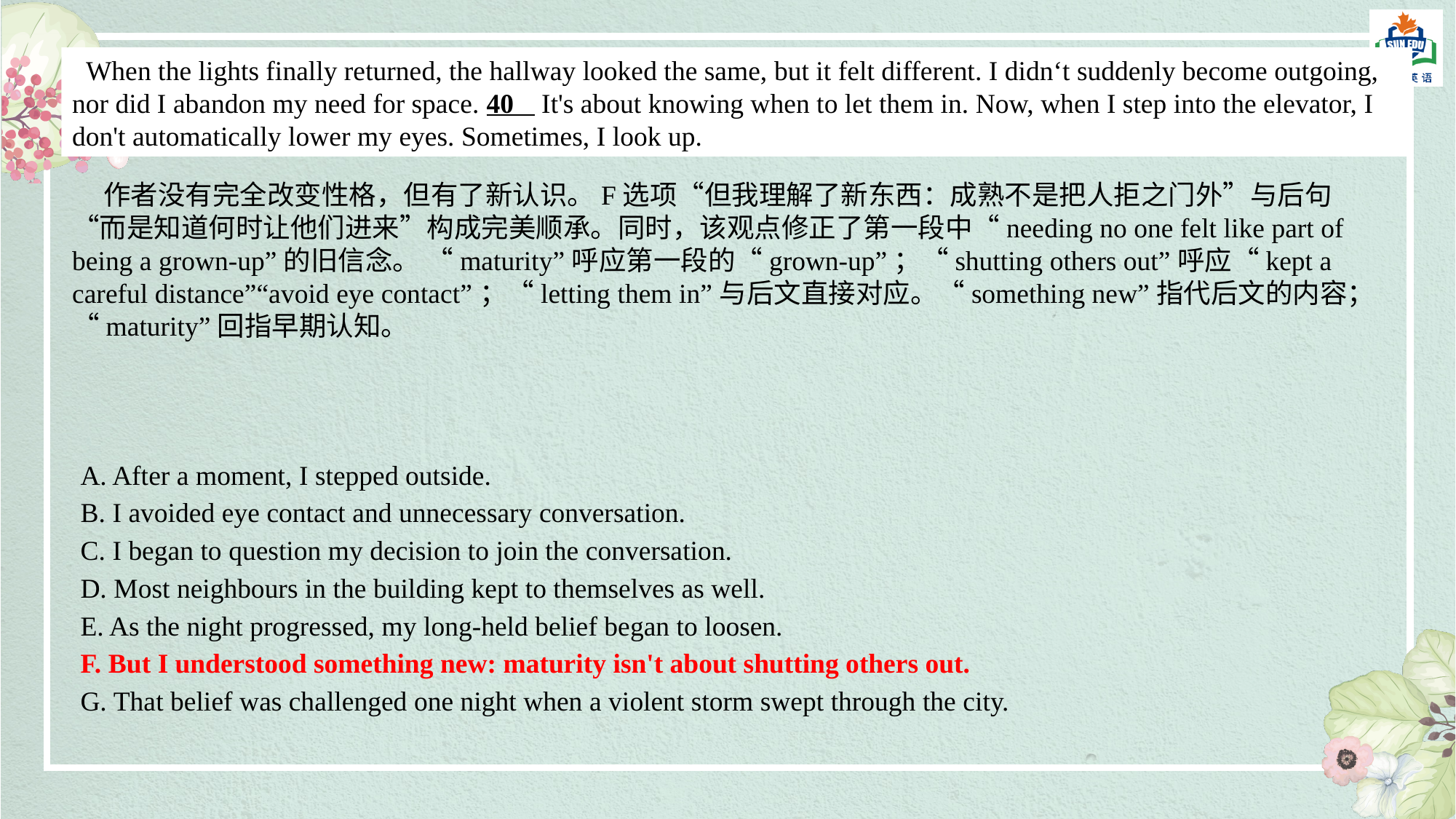

When the lights finally returned, the hallway looked the same, but it felt different. I didn‘t suddenly become outgoing, nor did I abandon my need for space. 40    It's about knowing when to let them in. Now, when I step into the elevator, I don't automatically lower my eyes. Sometimes, I look up.
    作者没有完全改变性格，但有了新认识。F选项“但我理解了新东西：成熟不是把人拒之门外”与后句“而是知道何时让他们进来”构成完美顺承。同时，该观点修正了第一段中“needing no one felt like part of being a grown-up”的旧信念。 “maturity”呼应第一段的“grown-up”；“shutting others out”呼应“kept a careful distance”“avoid eye contact”；“letting them in”与后文直接对应。“something new”指代后文的内容；“maturity”回指早期认知。
A. After a moment, I stepped outside.
B. I avoided eye contact and unnecessary conversation.
C. I began to question my decision to join the conversation.
D. Most neighbours in the building kept to themselves as well.
E. As the night progressed, my long-held belief began to loosen.
F. But I understood something new: maturity isn't about shutting others out.
G. That belief was challenged one night when a violent storm swept through the city.